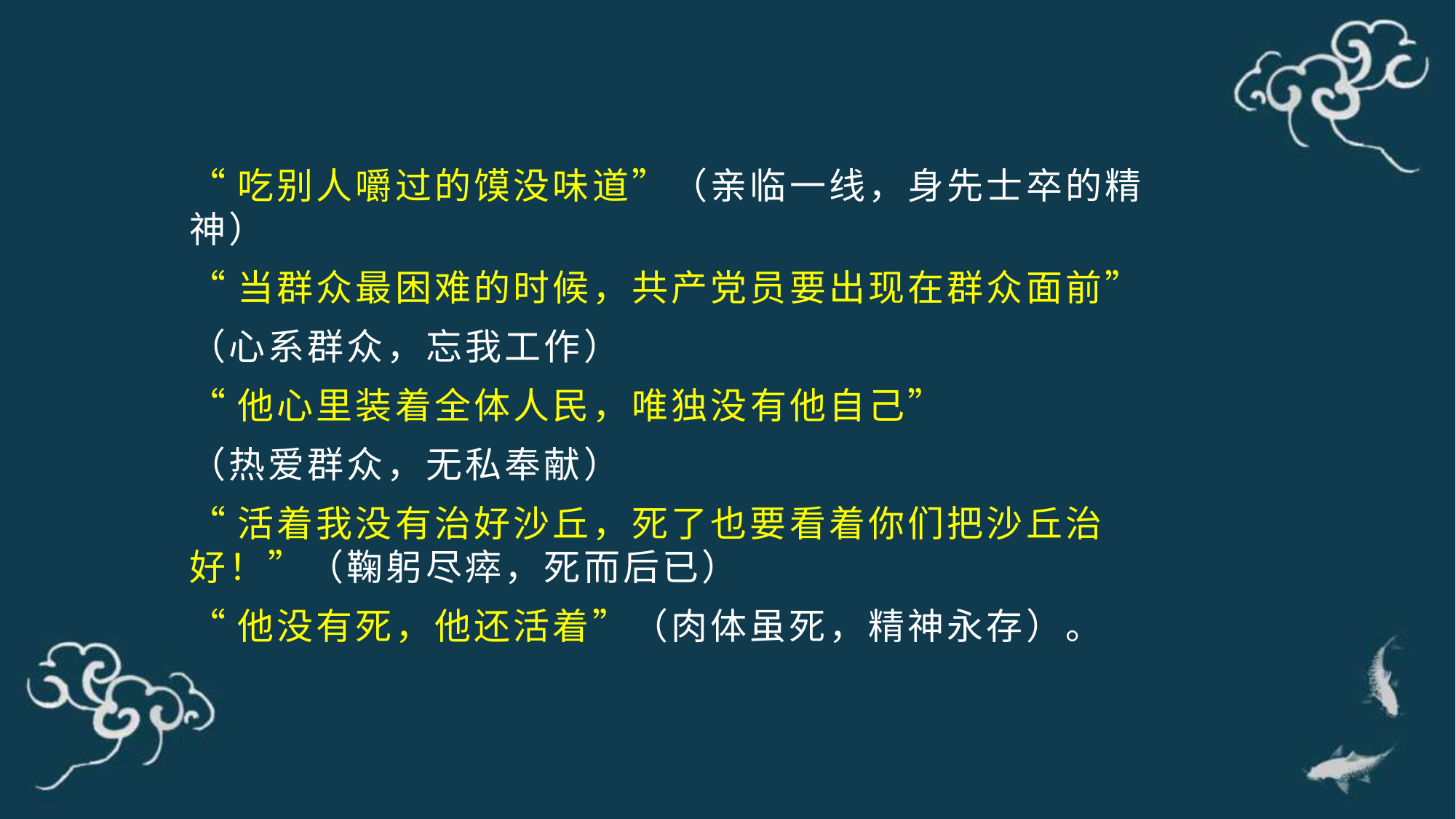

“吃别人嚼过的馍没味道”（亲临一线，身先士卒的精神）
“当群众最困难的时候，共产党员要出现在群众面前”
（心系群众，忘我工作）
“他心里装着全体人民，唯独没有他自己”
（热爱群众，无私奉献）
“活着我没有治好沙丘，死了也要看着你们把沙丘治好！”（鞠躬尽瘁，死而后已）
“他没有死，他还活着”（肉体虽死，精神永存）。